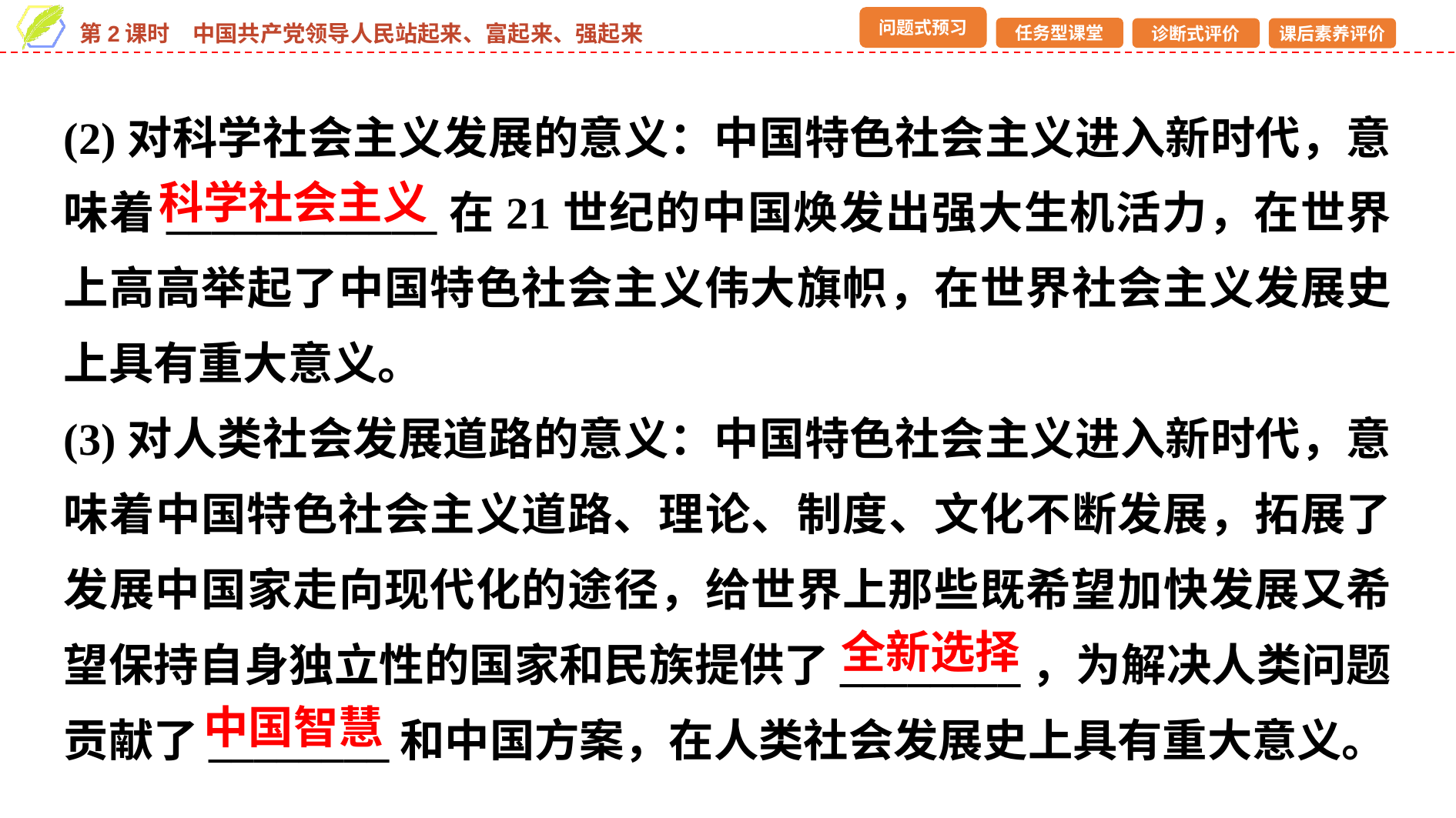

(2)对科学社会主义发展的意义：中国特色社会主义进入新时代，意味着____________在21世纪的中国焕发出强大生机活力，在世界上高高举起了中国特色社会主义伟大旗帜，在世界社会主义发展史上具有重大意义。
(3)对人类社会发展道路的意义：中国特色社会主义进入新时代，意味着中国特色社会主义道路、理论、制度、文化不断发展，拓展了发展中国家走向现代化的途径，给世界上那些既希望加快发展又希望保持自身独立性的国家和民族提供了________，为解决人类问题贡献了________和中国方案，在人类社会发展史上具有重大意义。
科学社会主义
全新选择
中国智慧